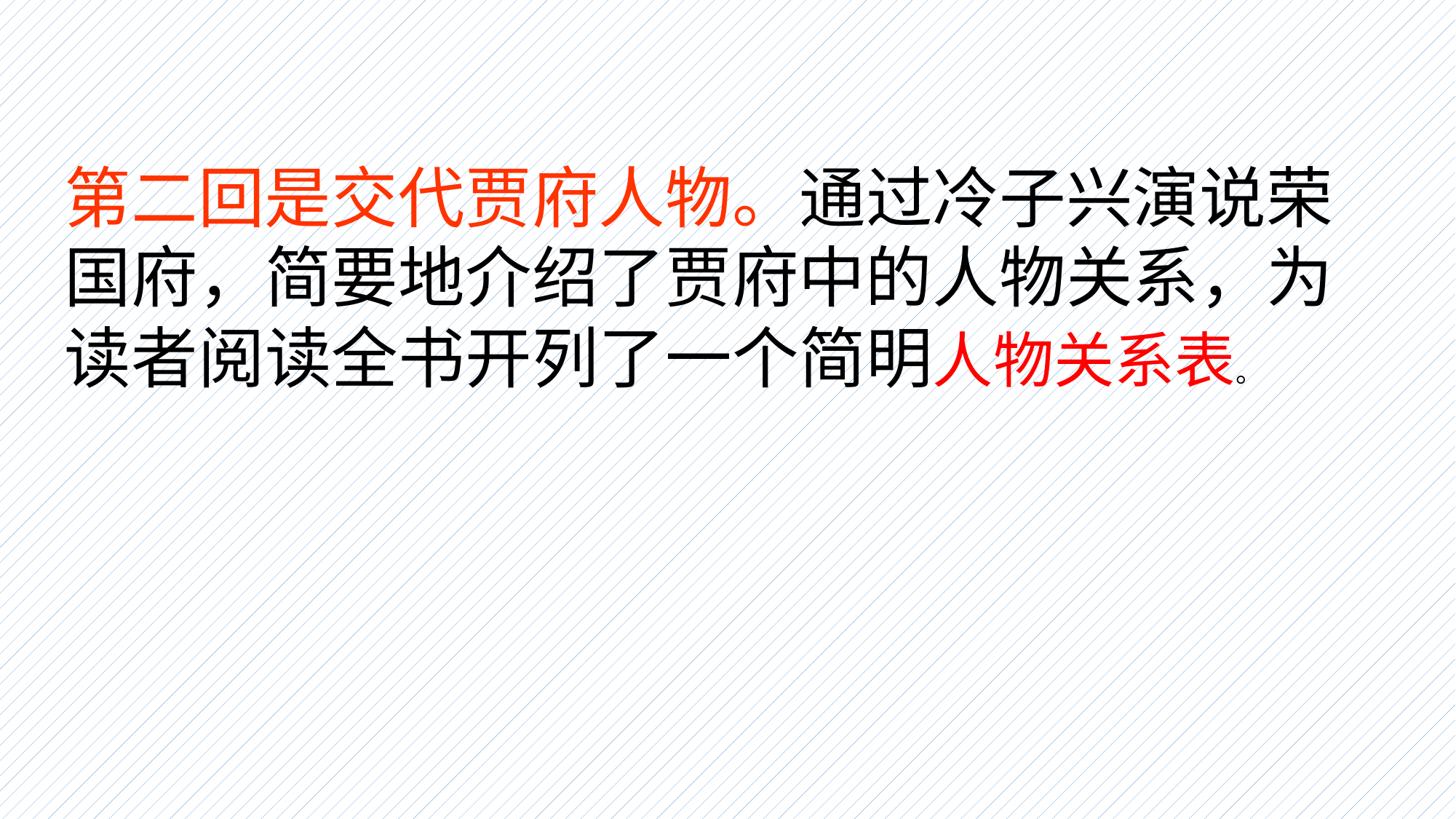

第二回是交代贾府人物。通过冷子兴演说荣国府，简要地介绍了贾府中的人物关系，为读者阅读全书开列了一个简明人物关系表。